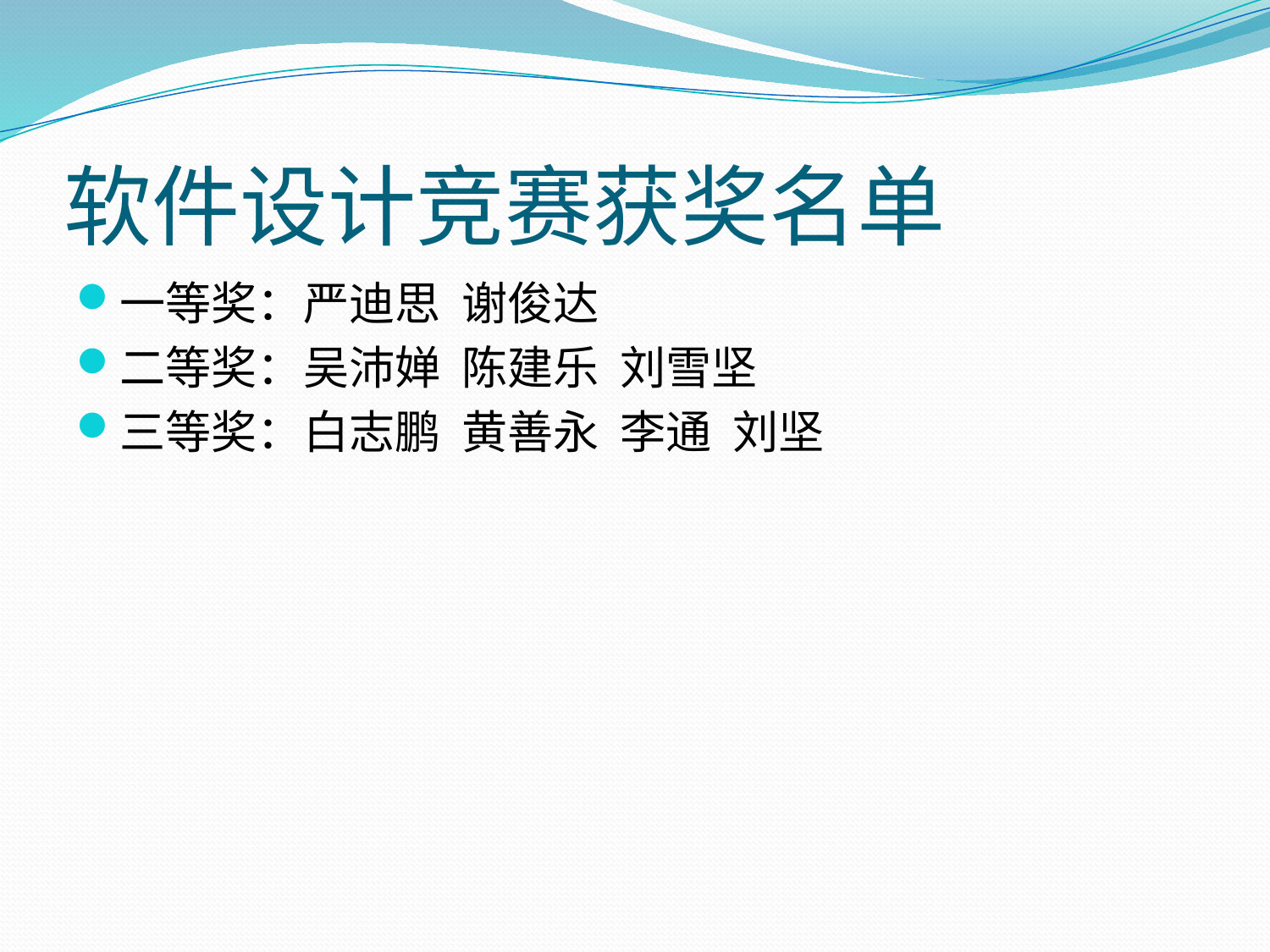

# 软件设计竞赛获奖名单
一等奖：严迪思  谢俊达
二等奖：吴沛婵  陈建乐  刘雪坚
三等奖：白志鹏  黄善永  李通  刘坚